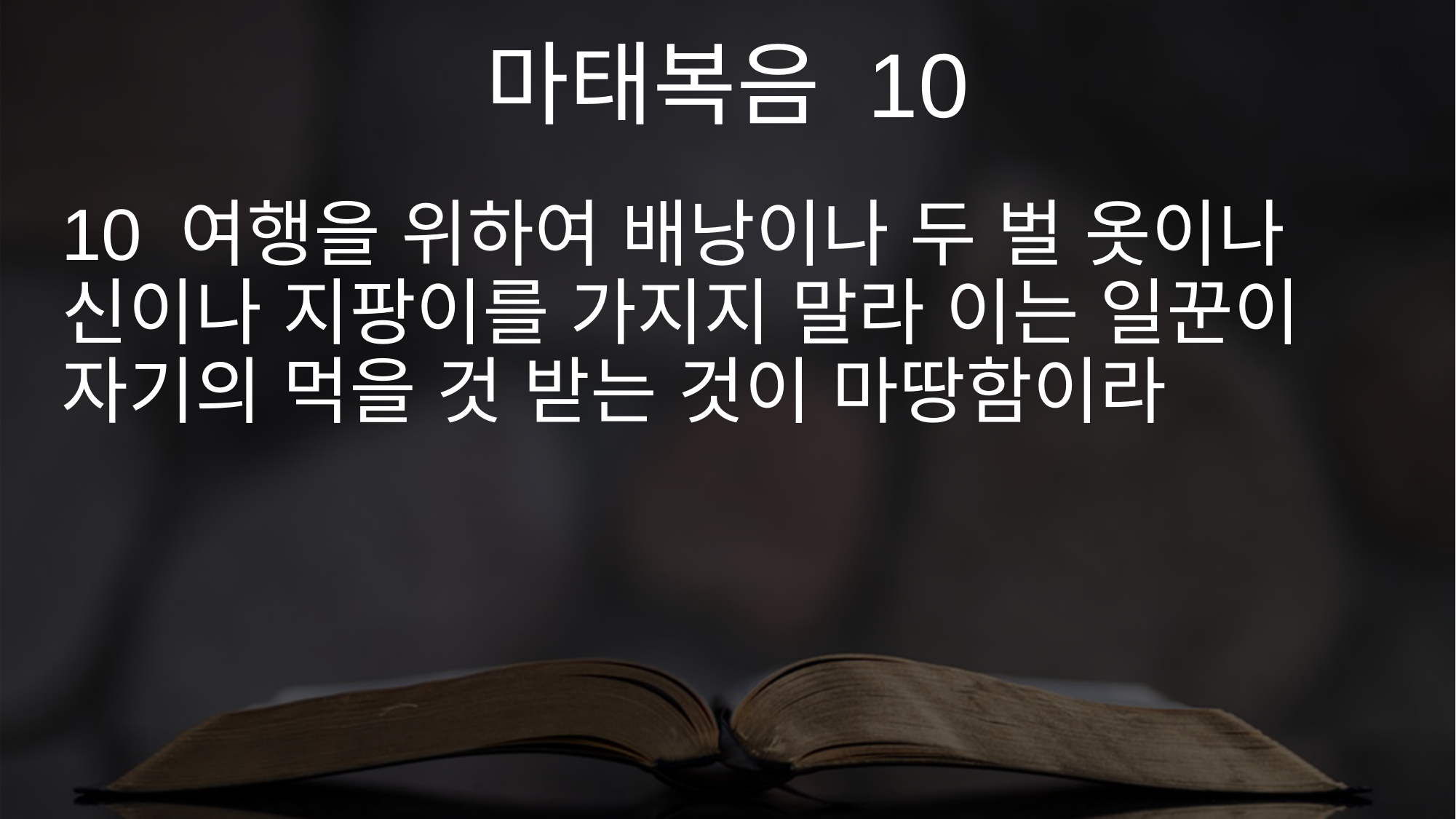

마태복음 10
10 여행을 위하여 배낭이나 두 벌 옷이나 신이나 지팡이를 가지지 말라 이는 일꾼이 자기의 먹을 것 받는 것이 마땅함이라